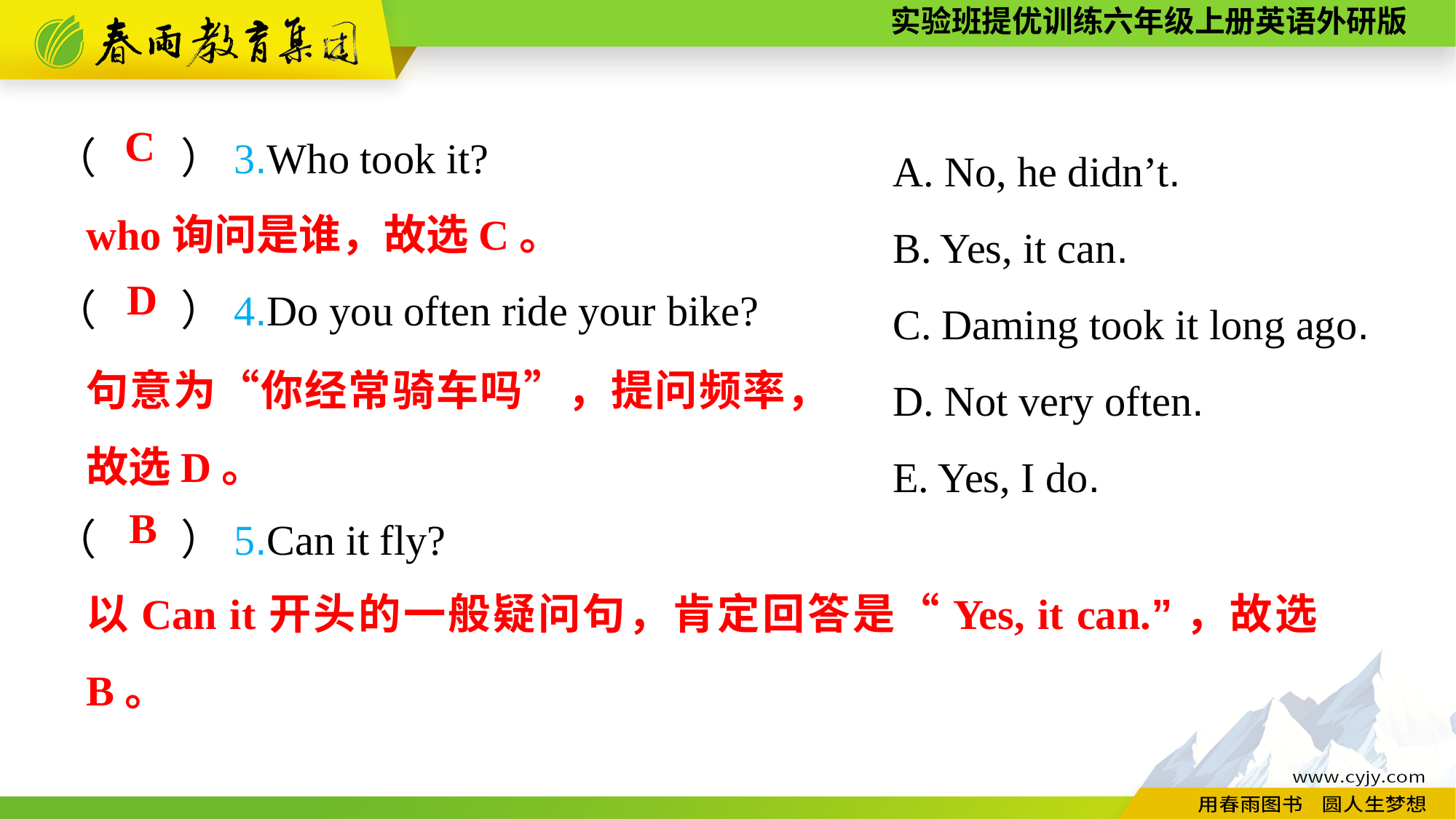

（　　）3.Who took it?

（　　）4.Do you often ride your bike?

（　　）5.Can it fly?
C
A. No, he didn’t.
B. Yes, it can.
C. Daming took it long ago.
D. Not very often.
E. Yes, I do.
who询问是谁，故选C。
D
句意为“你经常骑车吗”，提问频率，故选D。
B
以Can it开头的一般疑问句，肯定回答是“Yes, it can.”，故选B。